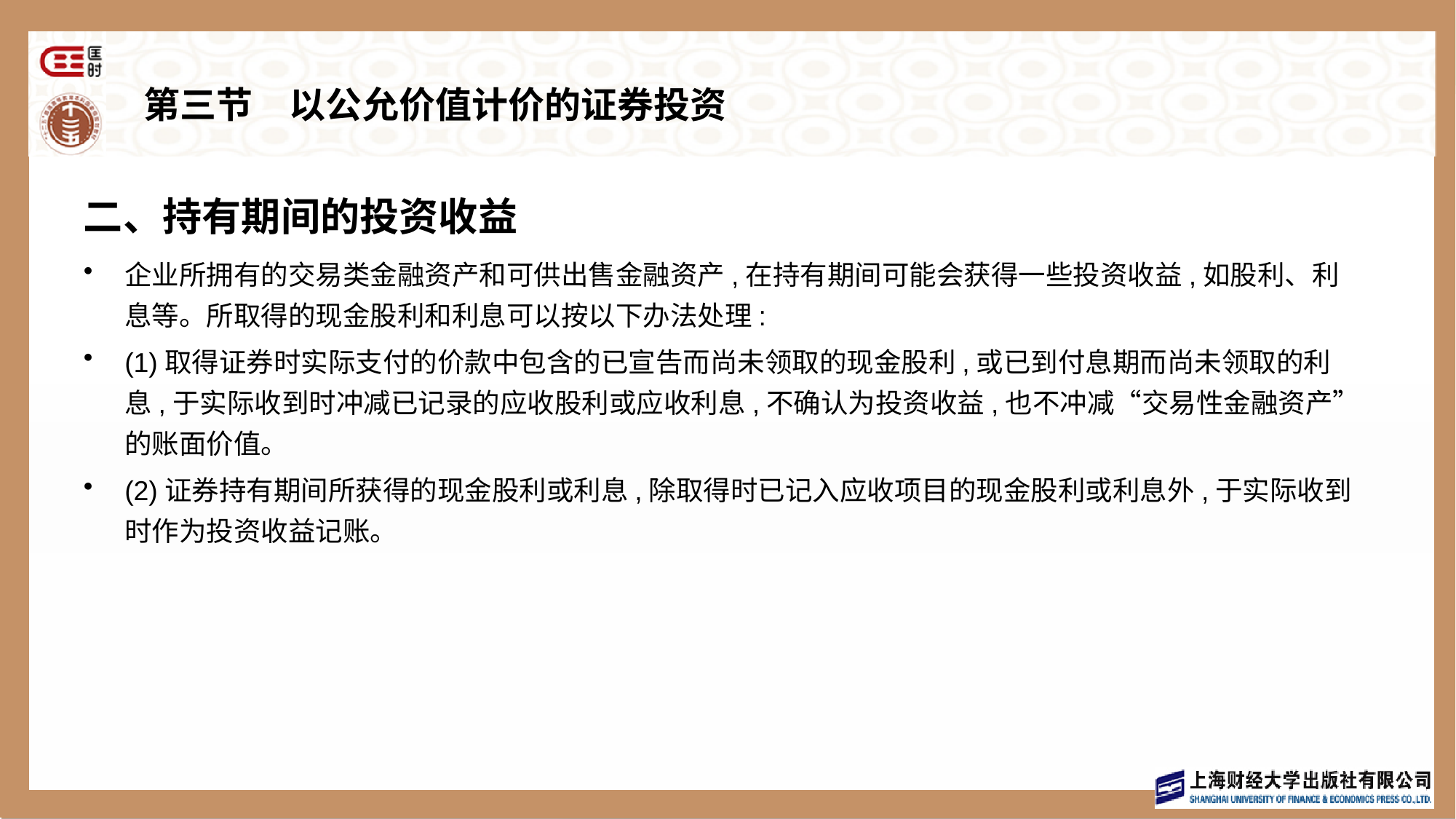

# 第三节　以公允价值计价的证券投资
二、持有期间的投资收益
企业所拥有的交易类金融资产和可供出售金融资产,在持有期间可能会获得一些投资收益,如股利、利息等。所取得的现金股利和利息可以按以下办法处理:
(1)取得证券时实际支付的价款中包含的已宣告而尚未领取的现金股利,或已到付息期而尚未领取的利息,于实际收到时冲减已记录的应收股利或应收利息,不确认为投资收益,也不冲减“交易性金融资产”的账面价值。
(2)证券持有期间所获得的现金股利或利息,除取得时已记入应收项目的现金股利或利息外,于实际收到时作为投资收益记账。